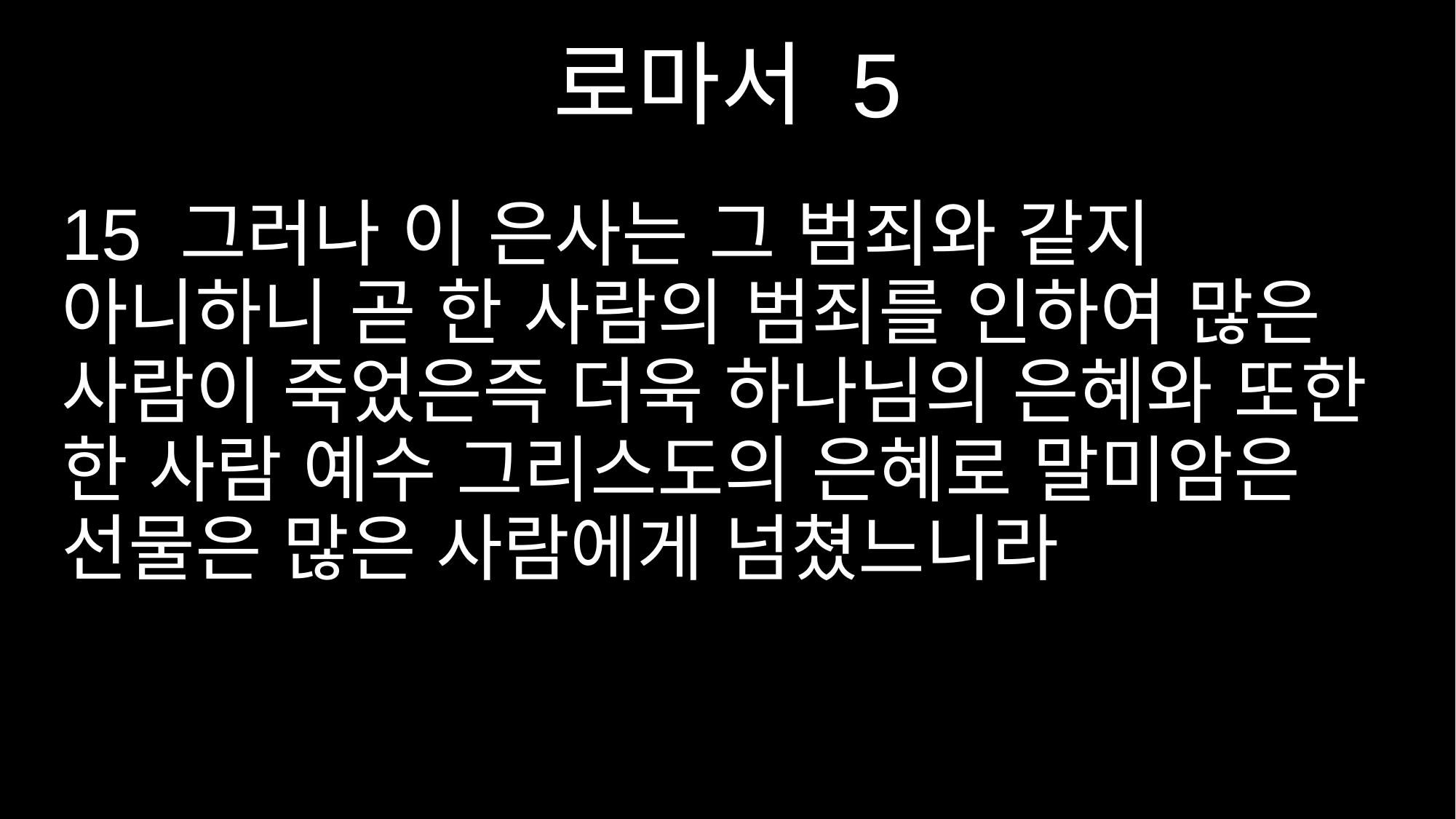

로마서 5
15 그러나 이 은사는 그 범죄와 같지 아니하니 곧 한 사람의 범죄를 인하여 많은 사람이 죽었은즉 더욱 하나님의 은혜와 또한 한 사람 예수 그리스도의 은혜로 말미암은 선물은 많은 사람에게 넘쳤느니라